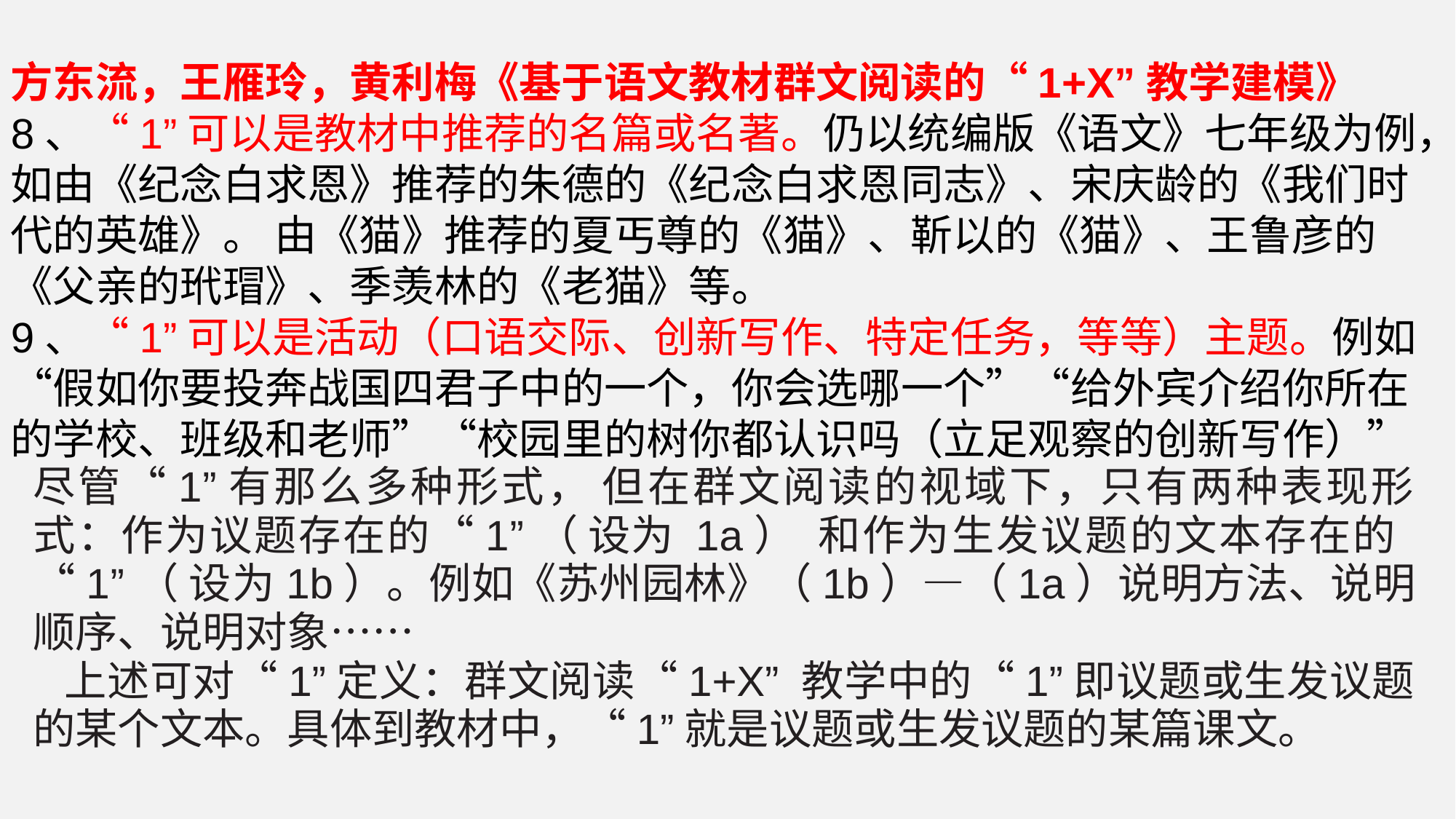

方东流，王雁玲，黄利梅《基于语文教材群文阅读的“1+X”教学建模》
8、“1”可以是教材中推荐的名篇或名著。仍以统编版《语文》七年级为例，如由《纪念白求恩》推荐的朱德的《纪念白求恩同志》、宋庆龄的《我们时代的英雄》。 由《猫》推荐的夏丐尊的《猫》、靳以的《猫》、王鲁彦的《父亲的玳瑁》、季羡林的《老猫》等。
9、“1”可以是活动（口语交际、创新写作、特定任务，等等）主题。例如“假如你要投奔战国四君子中的一个，你会选哪一个”“给外宾介绍你所在的学校、班级和老师”“校园里的树你都认识吗（立足观察的创新写作）”
尽管“1”有那么多种形式， 但在群文阅读的视域下，只有两种表现形式：作为议题存在的“1”（ 设为 1a）  和作为生发议题的文本存在的   “1”（ 设为1b）。例如《苏州园林》（1b）—（1a）说明方法、说明顺序、说明对象……
上述可对“1”定义：群文阅读“1+X” 教学中的“1”即议题或生发议题的某个文本。具体到教材中，“1”就是议题或生发议题的某篇课文。